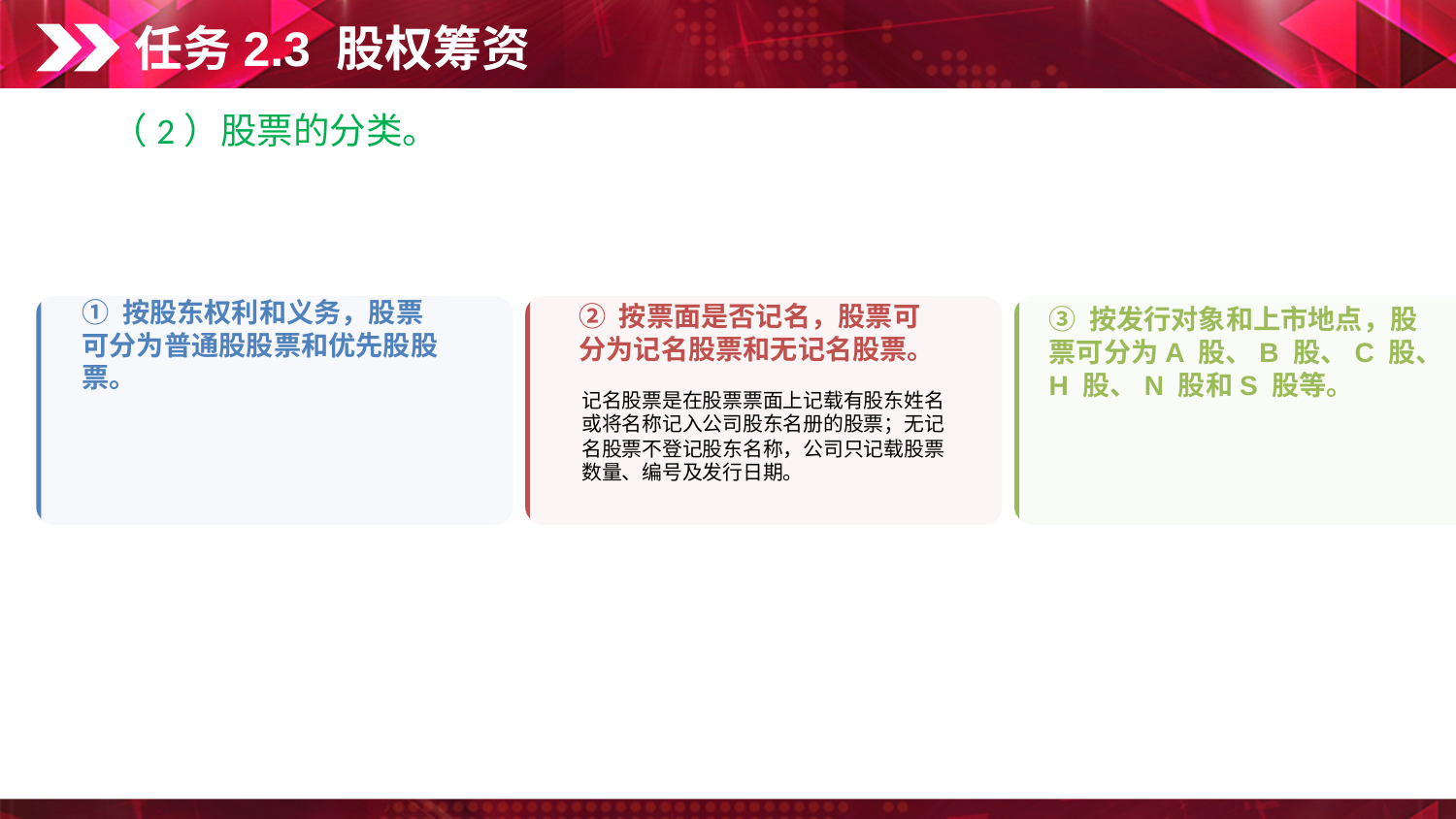

任务2.3 股权筹资

（2）股票的分类。

① 按股东权利和义务，股票可分为普通股股票和优先股股票。
② 按票面是否记名，股票可分为记名股票和无记名股票。

③ 按发行对象和上市地点，股票可分为A 股、B 股、C 股、H 股、N 股和S 股等。
记名股票是在股票票面上记载有股东姓名或将名称记入公司股东名册的股票；无记名股票不登记股东名称，公司只记载股票数量、编号及发行日期。